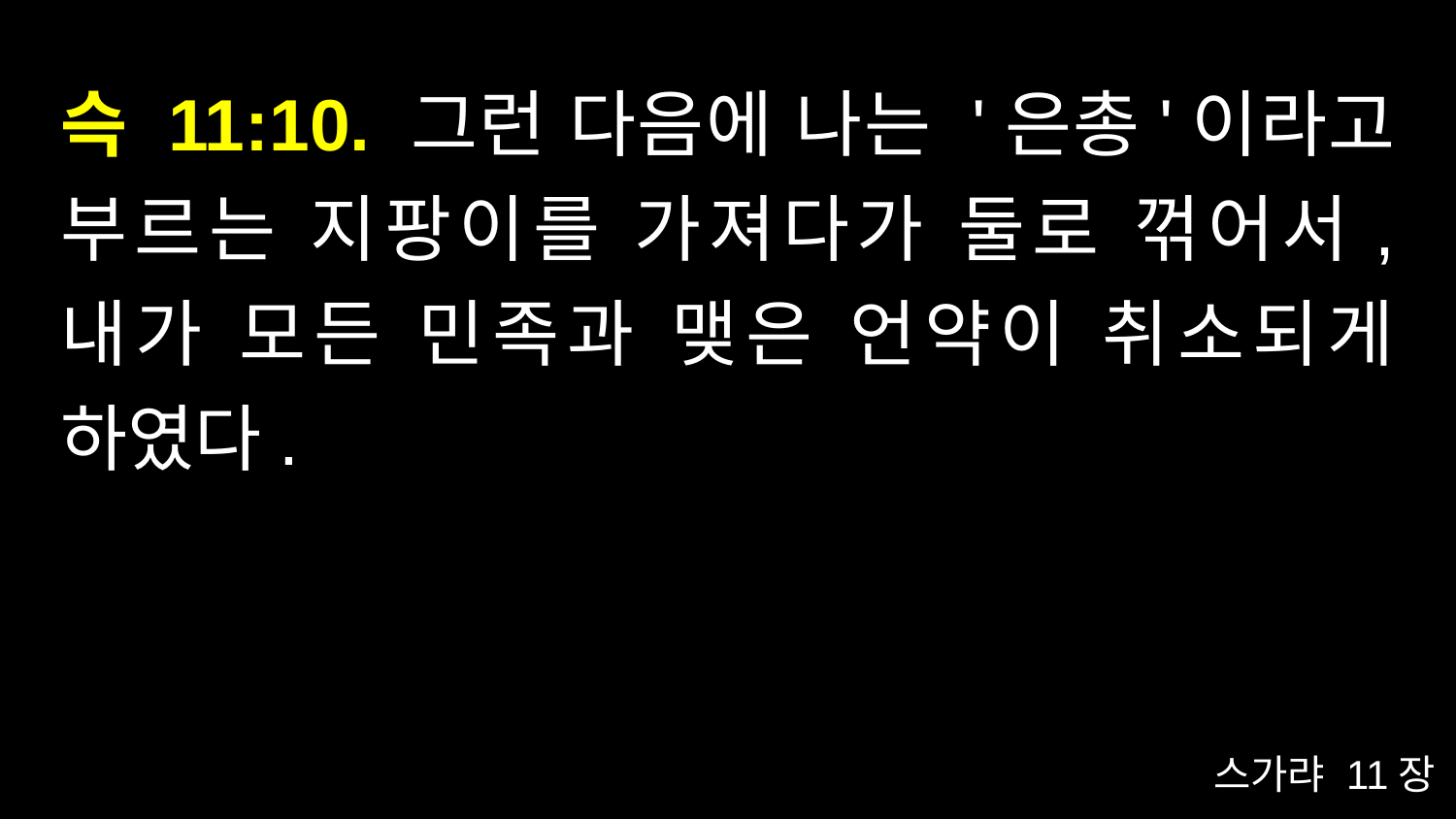

# 슥 11:10. 그런 다음에 나는 '은총'이라고 부르는 지팡이를 가져다가 둘로 꺾어서, 내가 모든 민족과 맺은 언약이 취소되게 하였다.
스가랴 11장